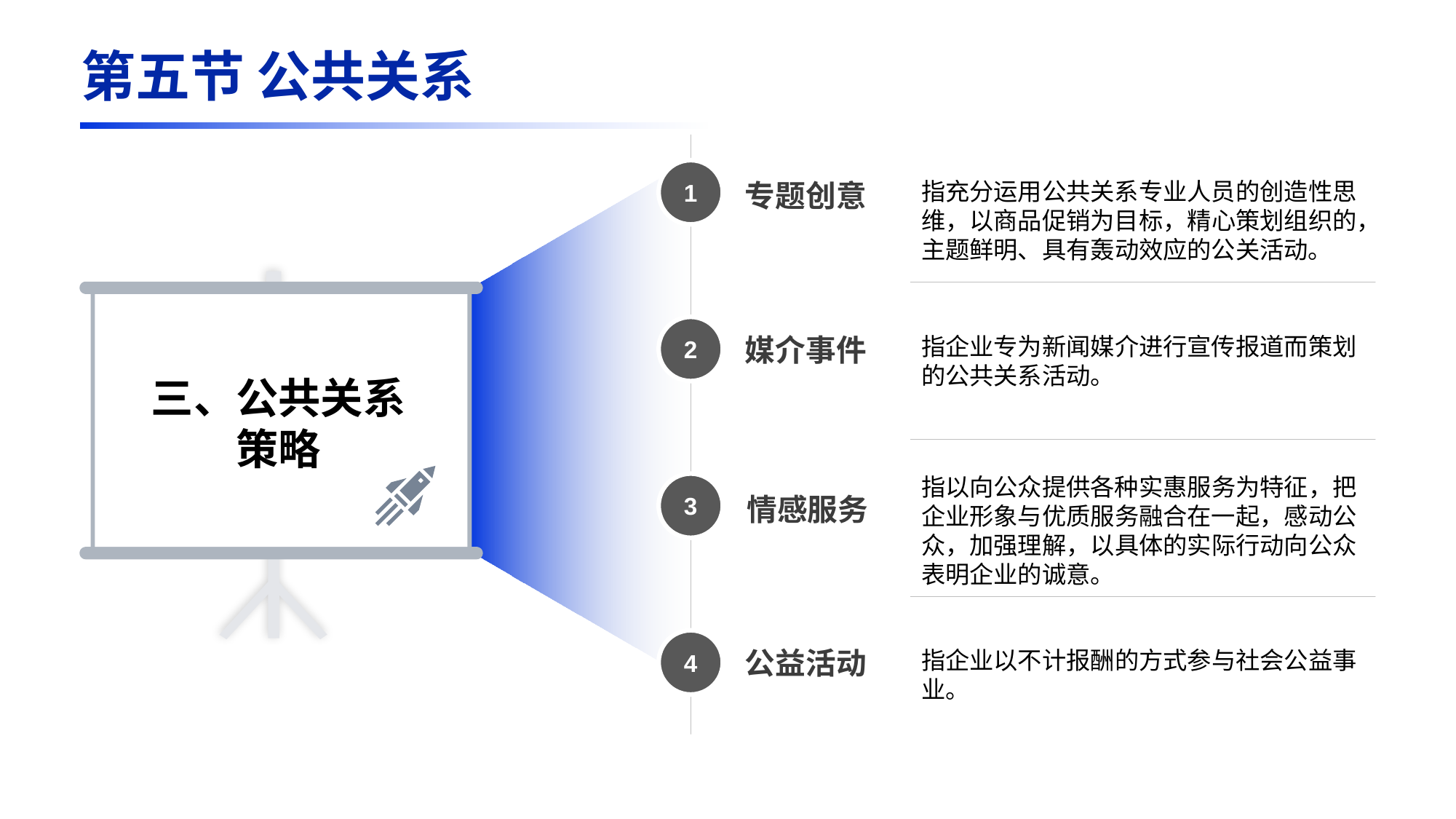

第五节 公共关系
1
指充分运用公共关系专业人员的创造性思维，以商品促销为目标，精心策划组织的，主题鲜明、具有轰动效应的公关活动。

2
3
4
专题创意
媒介事件
情感服务
公益活动
指企业专为新闻媒介进行宣传报道而策划的公共关系活动。
三、公共关系策略

指以向公众提供各种实惠服务为特征，把企业形象与优质服务融合在一起，感动公众，加强理解，以具体的实际行动向公众表明企业的诚意。
指企业以不计报酬的方式参与社会公益事业。